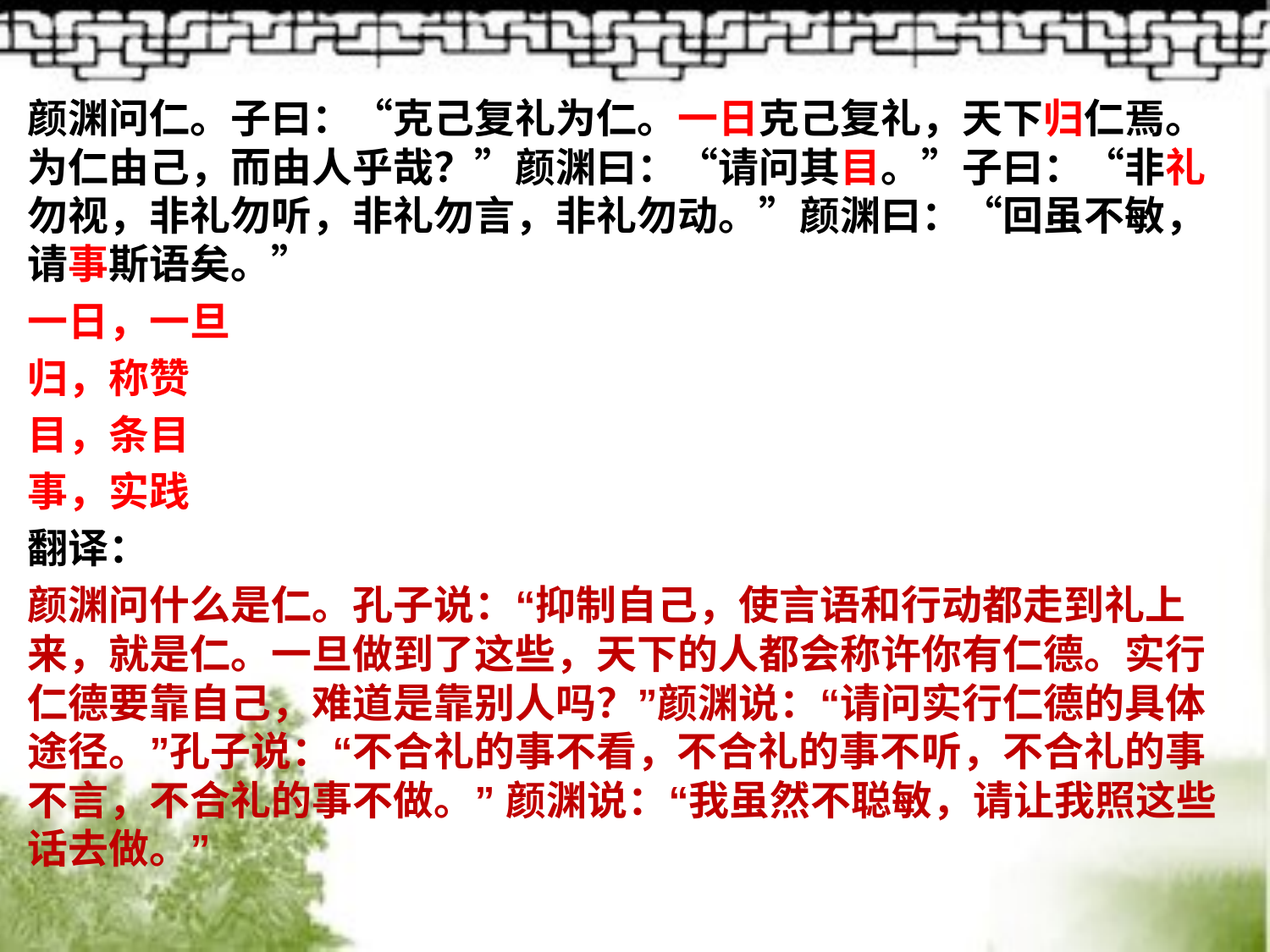

颜渊问仁。子曰：“克己复礼为仁。一日克己复礼，天下归仁焉。为仁由己，而由人乎哉？”颜渊曰：“请问其目。”子曰：“非礼勿视，非礼勿听，非礼勿言，非礼勿动。”颜渊曰：“回虽不敏，请事斯语矣。”
一日，一旦
归，称赞
目，条目
事，实践
翻译：
颜渊问什么是仁。孔子说：“抑制自己，使言语和行动都走到礼上来，就是仁。一旦做到了这些，天下的人都会称许你有仁德。实行仁德要靠自己，难道是靠别人吗？”颜渊说：“请问实行仁德的具体途径。”孔子说：“不合礼的事不看，不合礼的事不听，不合礼的事不言，不合礼的事不做。” 颜渊说：“我虽然不聪敏，请让我照这些话去做。”